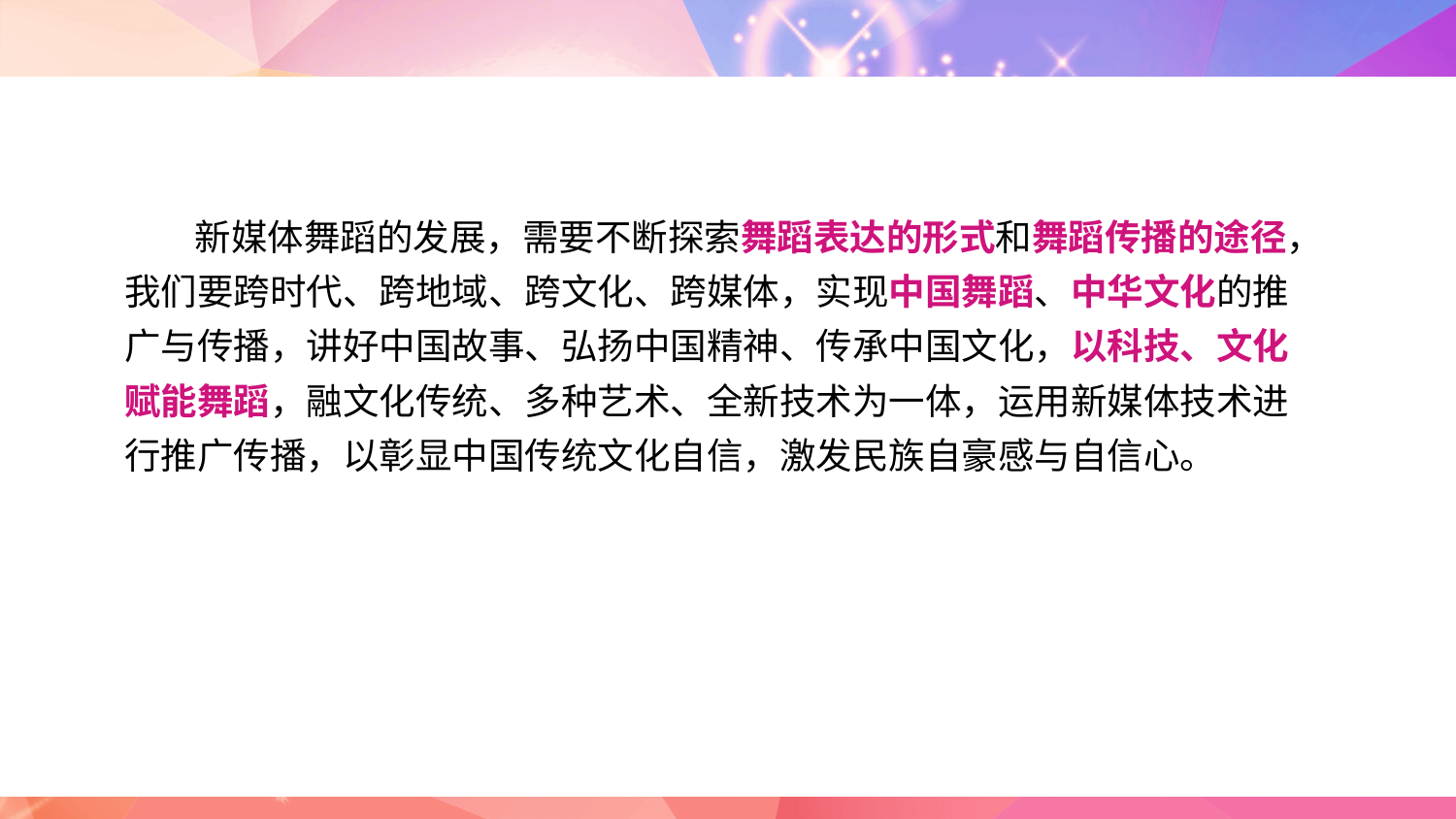

新媒体舞蹈的发展，需要不断探索舞蹈表达的形式和舞蹈传播的途径，我们要跨时代、跨地域、跨文化、跨媒体，实现中国舞蹈、中华文化的推广与传播，讲好中国故事、弘扬中国精神、传承中国文化，以科技、文化赋能舞蹈，融文化传统、多种艺术、全新技术为一体，运用新媒体技术进行推广传播，以彰显中国传统文化自信，激发民族自豪感与自信心。